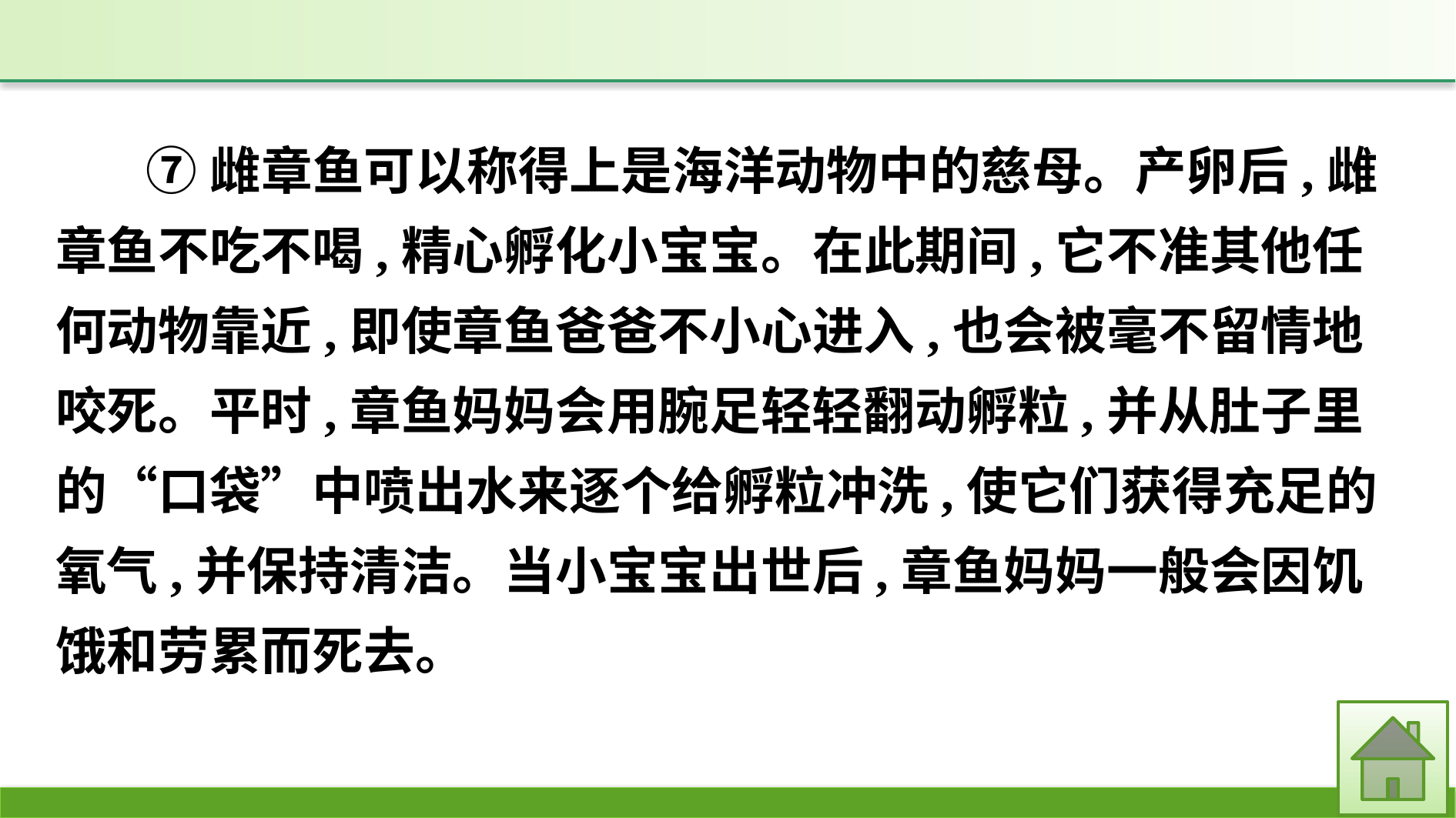

⑦雌章鱼可以称得上是海洋动物中的慈母。产卵后,雌章鱼不吃不喝,精心孵化小宝宝。在此期间,它不准其他任何动物靠近,即使章鱼爸爸不小心进入,也会被毫不留情地咬死。平时,章鱼妈妈会用腕足轻轻翻动孵粒,并从肚子里的“口袋”中喷出水来逐个给孵粒冲洗,使它们获得充足的氧气,并保持清洁。当小宝宝出世后,章鱼妈妈一般会因饥饿和劳累而死去。